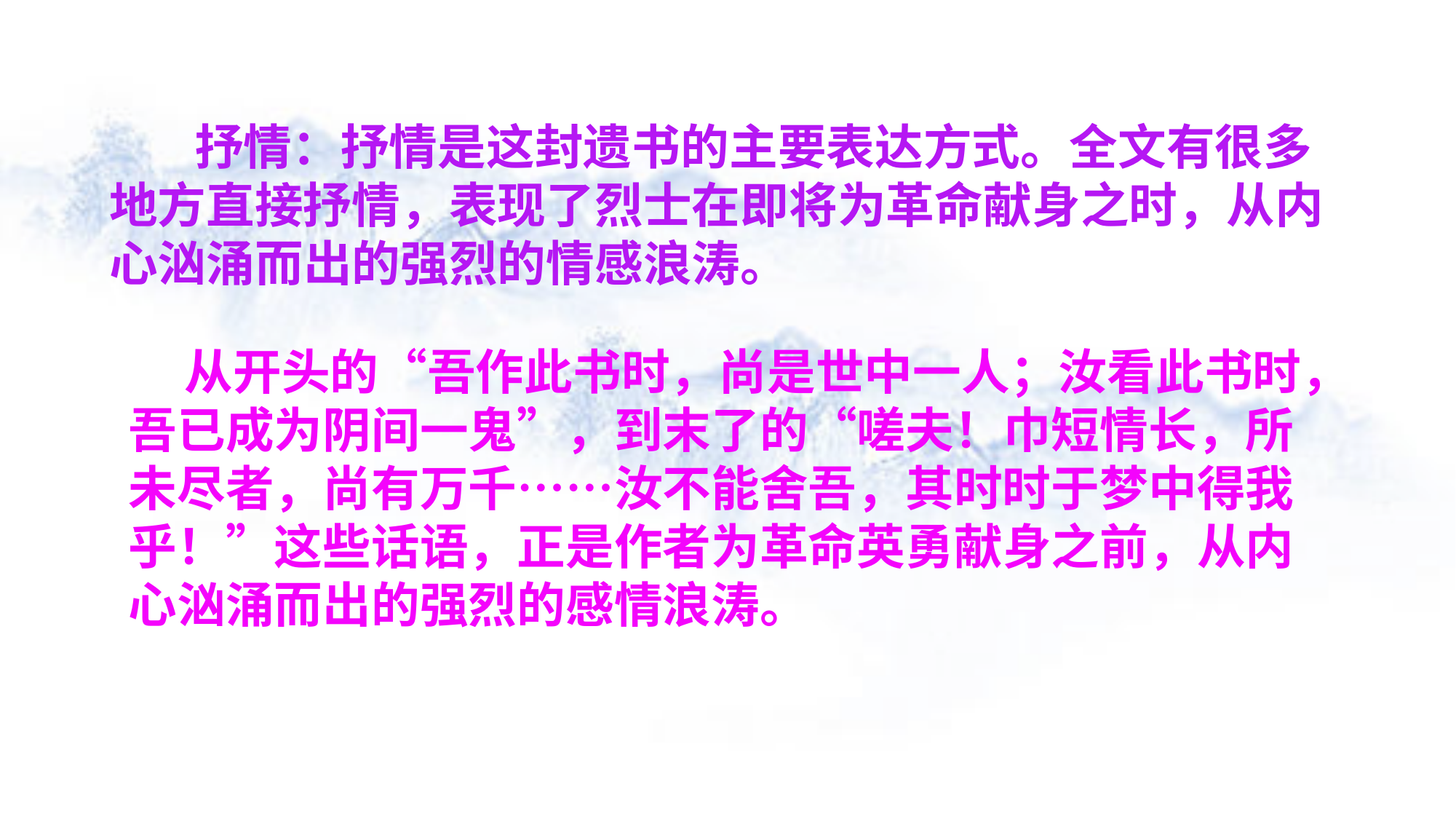

抒情：抒情是这封遗书的主要表达方式。全文有很多地方直接抒情，表现了烈士在即将为革命献身之时，从内心汹涌而出的强烈的情感浪涛。

    从开头的“吾作此书时，尚是世中一人；汝看此书时，吾已成为阴间一鬼”，到末了的“嗟夫！巾短情长，所未尽者，尚有万千……汝不能舍吾，其时时于梦中得我乎！”这些话语，正是作者为革命英勇献身之前，从内心汹涌而出的强烈的感情浪涛。